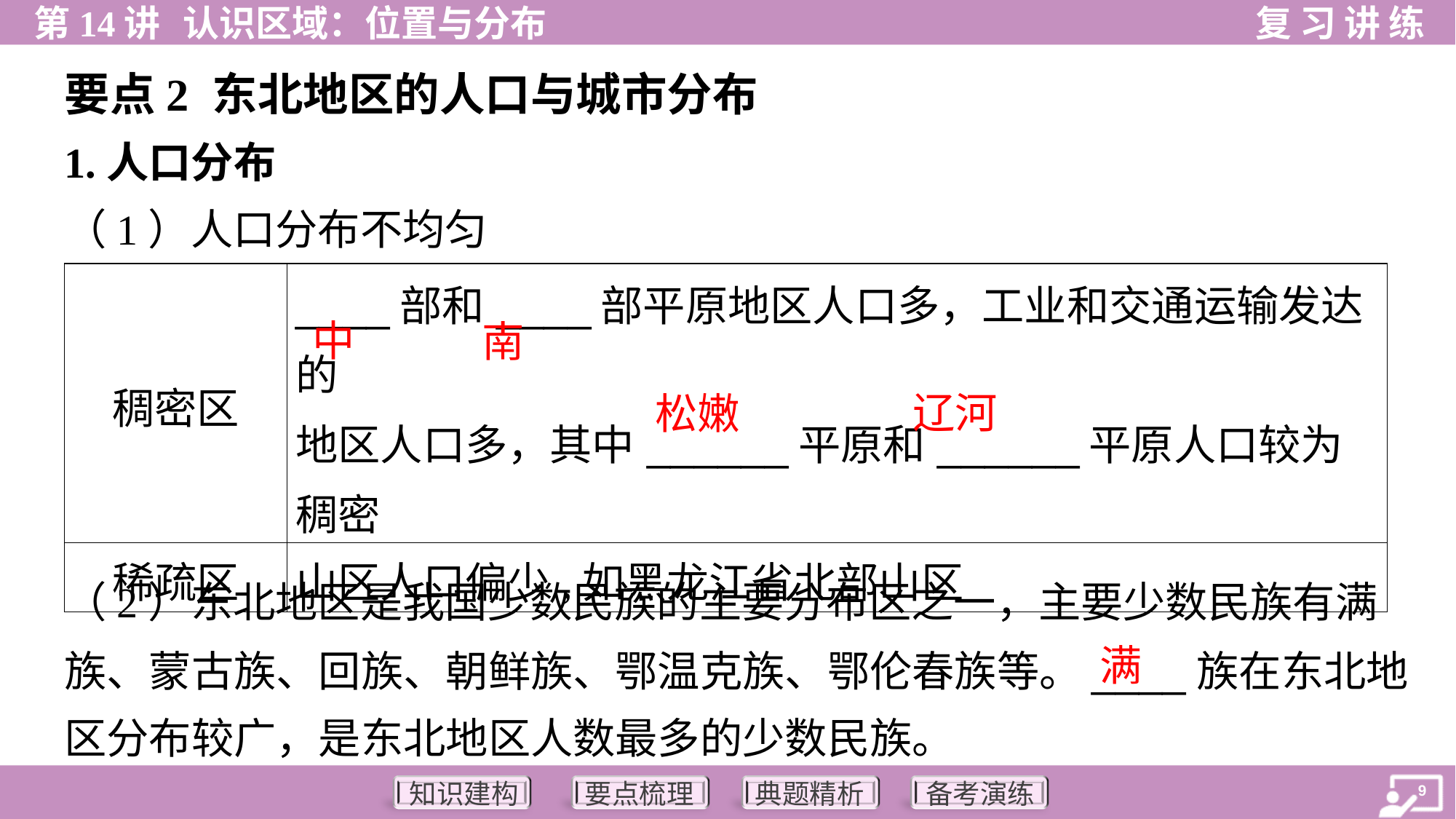

要点2 东北地区的人口与城市分布
1.人口分布
（1）人口分布不均匀
| 稠密区 | \_\_\_\_部和\_\_\_\_部平原地区人口多，工业和交通运输发达的 地区人口多，其中\_\_\_\_\_\_平原和\_\_\_\_\_\_平原人口较为稠密 |
| --- | --- |
| 稀疏区 | 山区人口偏少,如黑龙江省北部山区 |
中
南
辽河
松嫩
（2）东北地区是我国少数民族的主要分布区之一，主要少数民族有满
族、蒙古族、回族、朝鲜族、鄂温克族、鄂伦春族等。____族在东北地
区分布较广，是东北地区人数最多的少数民族。
满